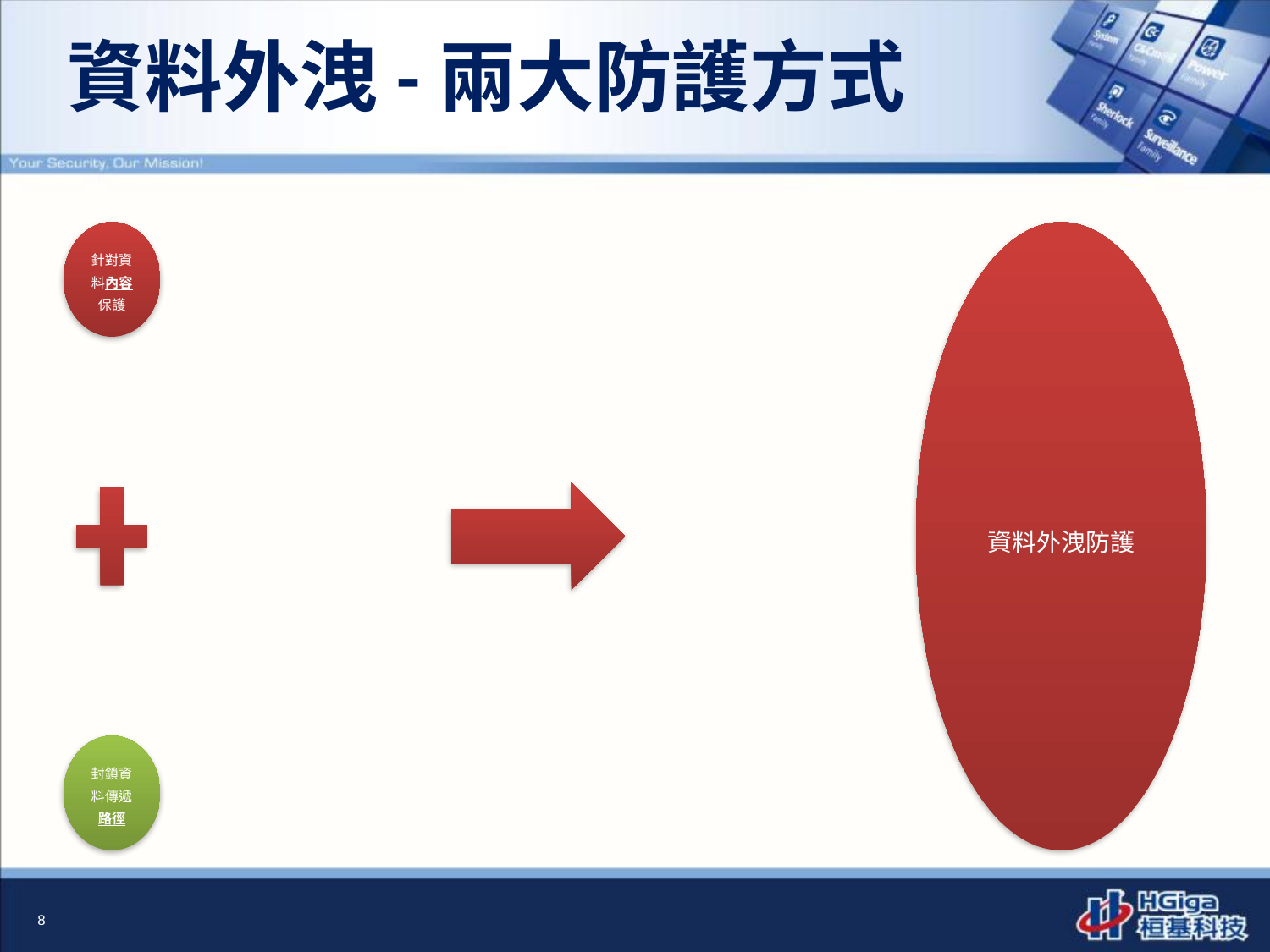

# 資料外洩-兩大防護方式
針對資料內容保護
封鎖資料傳遞路徑
資料外洩防護
8